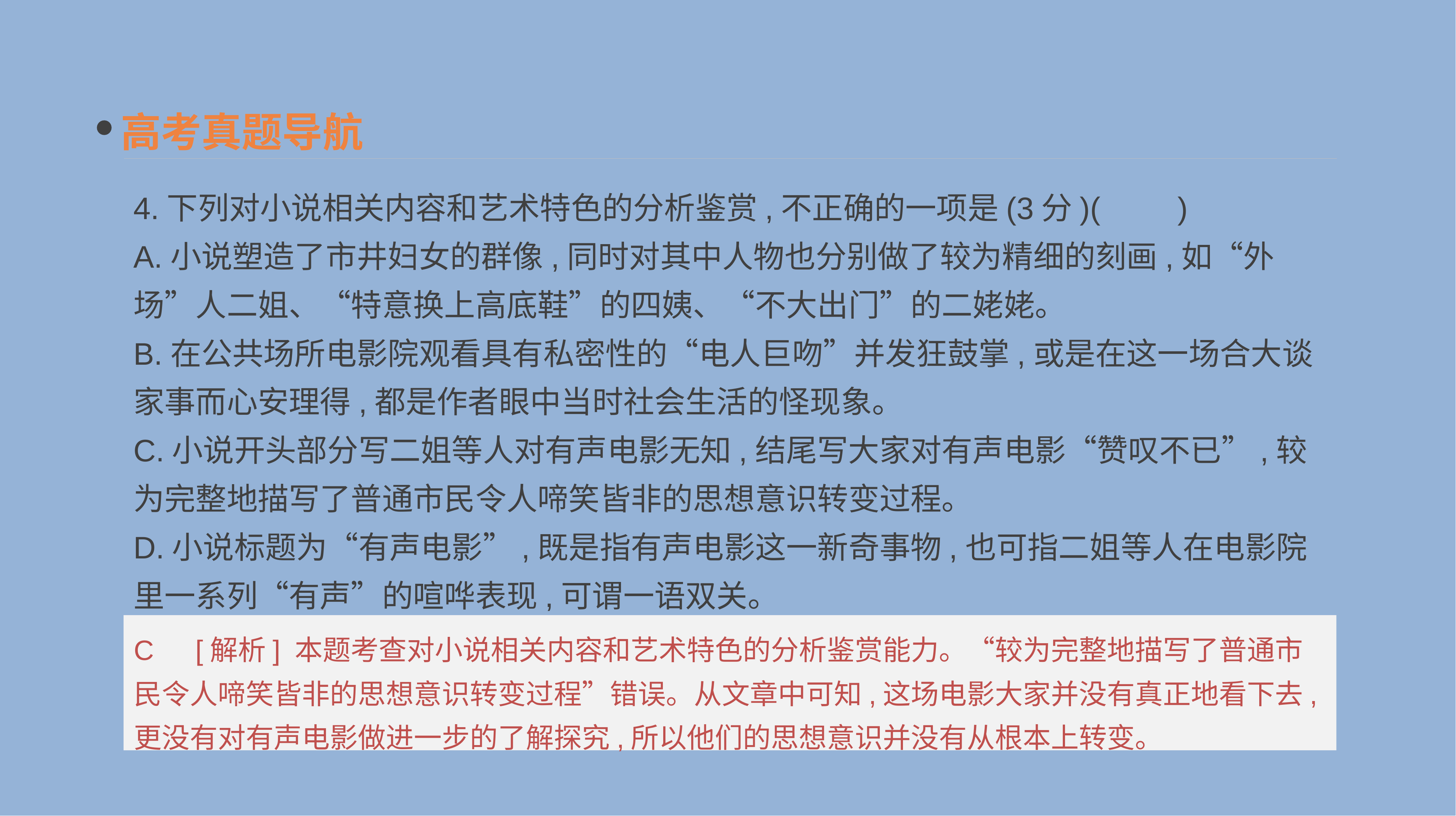

高考真题导航

4.下列对小说相关内容和艺术特色的分析鉴赏,不正确的一项是(3分)(　　)
A.小说塑造了市井妇女的群像,同时对其中人物也分别做了较为精细的刻画,如“外场”人二姐、“特意换上高底鞋”的四姨、“不大出门”的二姥姥。
B.在公共场所电影院观看具有私密性的“电人巨吻”并发狂鼓掌,或是在这一场合大谈家事而心安理得,都是作者眼中当时社会生活的怪现象。
C.小说开头部分写二姐等人对有声电影无知,结尾写大家对有声电影“赞叹不已”,较为完整地描写了普通市民令人啼笑皆非的思想意识转变过程。
D.小说标题为“有声电影”,既是指有声电影这一新奇事物,也可指二姐等人在电影院里一系列“有声”的喧哗表现,可谓一语双关。

C　[解析] 本题考查对小说相关内容和艺术特色的分析鉴赏能力。“较为完整地描写了普通市民令人啼笑皆非的思想意识转变过程”错误。从文章中可知,这场电影大家并没有真正地看下去,更没有对有声电影做进一步的了解探究,所以他们的思想意识并没有从根本上转变。